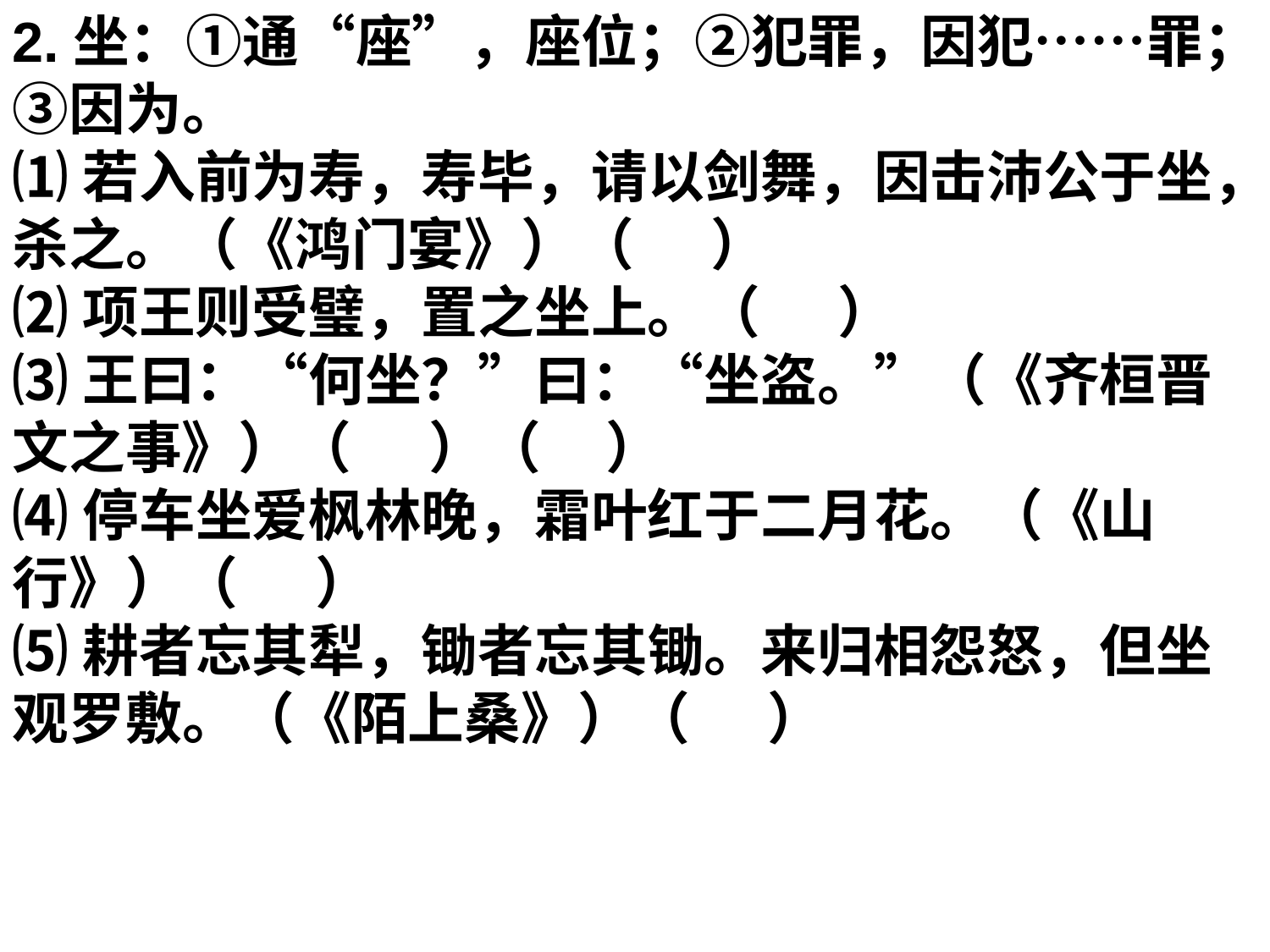

2.坐：①通“座”，座位；②犯罪，因犯……罪；③因为。
⑴若入前为寿，寿毕，请以剑舞，因击沛公于坐，杀之。（《鸿门宴》）（      ）
⑵项王则受璧，置之坐上。（      ）
⑶王曰：“何坐？”曰：“坐盗。”（《齐桓晋文之事》）（      ）（     ）
⑷停车坐爱枫林晚，霜叶红于二月花。（《山行》）（      ）
⑸耕者忘其犁，锄者忘其锄。来归相怨怒，但坐观罗敷。（《陌上桑》）（      ）